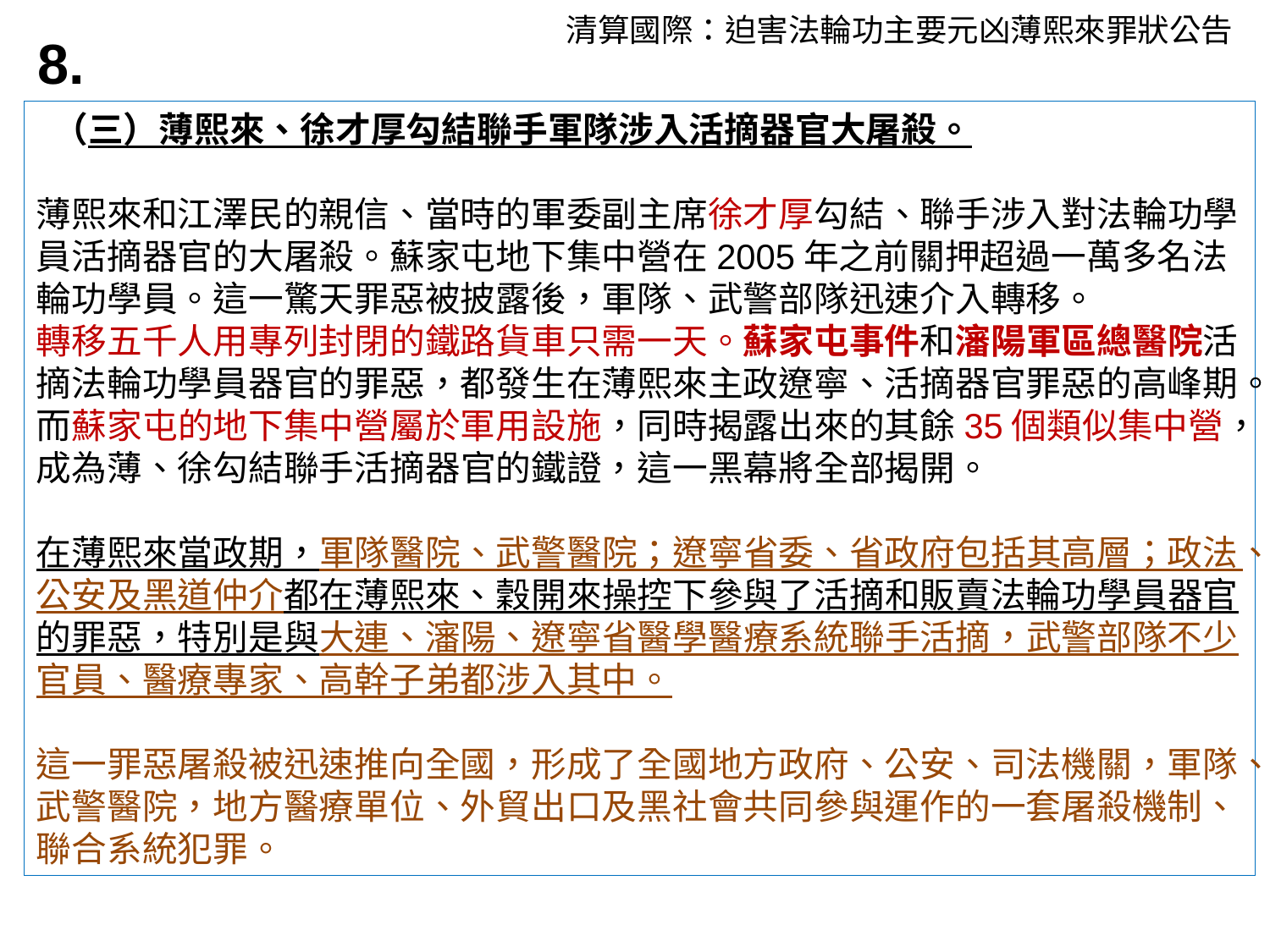

清算國際：迫害法輪功主要元凶薄熙來罪狀公告
8.
 （三）薄熙來、徐才厚勾結聯手軍隊涉入活摘器官大屠殺。

薄熙來和江澤民的親信、當時的軍委副主席徐才厚勾結、聯手涉入對法輪功學員活摘器官的大屠殺。蘇家屯地下集中營在2005年之前關押超過一萬多名法輪功學員。這一驚天罪惡被披露後，軍隊、武警部隊迅速介入轉移。
轉移五千人用專列封閉的鐵路貨車只需一天。蘇家屯事件和瀋陽軍區總醫院活摘法輪功學員器官的罪惡，都發生在薄熙來主政遼寧、活摘器官罪惡的高峰期。而蘇家屯的地下集中營屬於軍用設施，同時揭露出來的其餘35個類似集中營，成為薄、徐勾結聯手活摘器官的鐵證，這一黑幕將全部揭開。

在薄熙來當政期，軍隊醫院、武警醫院；遼寧省委、省政府包括其高層；政法、公安及黑道仲介都在薄熙來、穀開來操控下參與了活摘和販賣法輪功學員器官的罪惡，特別是與大連、瀋陽、遼寧省醫學醫療系統聯手活摘，武警部隊不少官員、醫療專家、高幹子弟都涉入其中。

這一罪惡屠殺被迅速推向全國，形成了全國地方政府、公安、司法機關，軍隊、武警醫院，地方醫療單位、外貿出口及黑社會共同參與運作的一套屠殺機制、聯合系統犯罪。